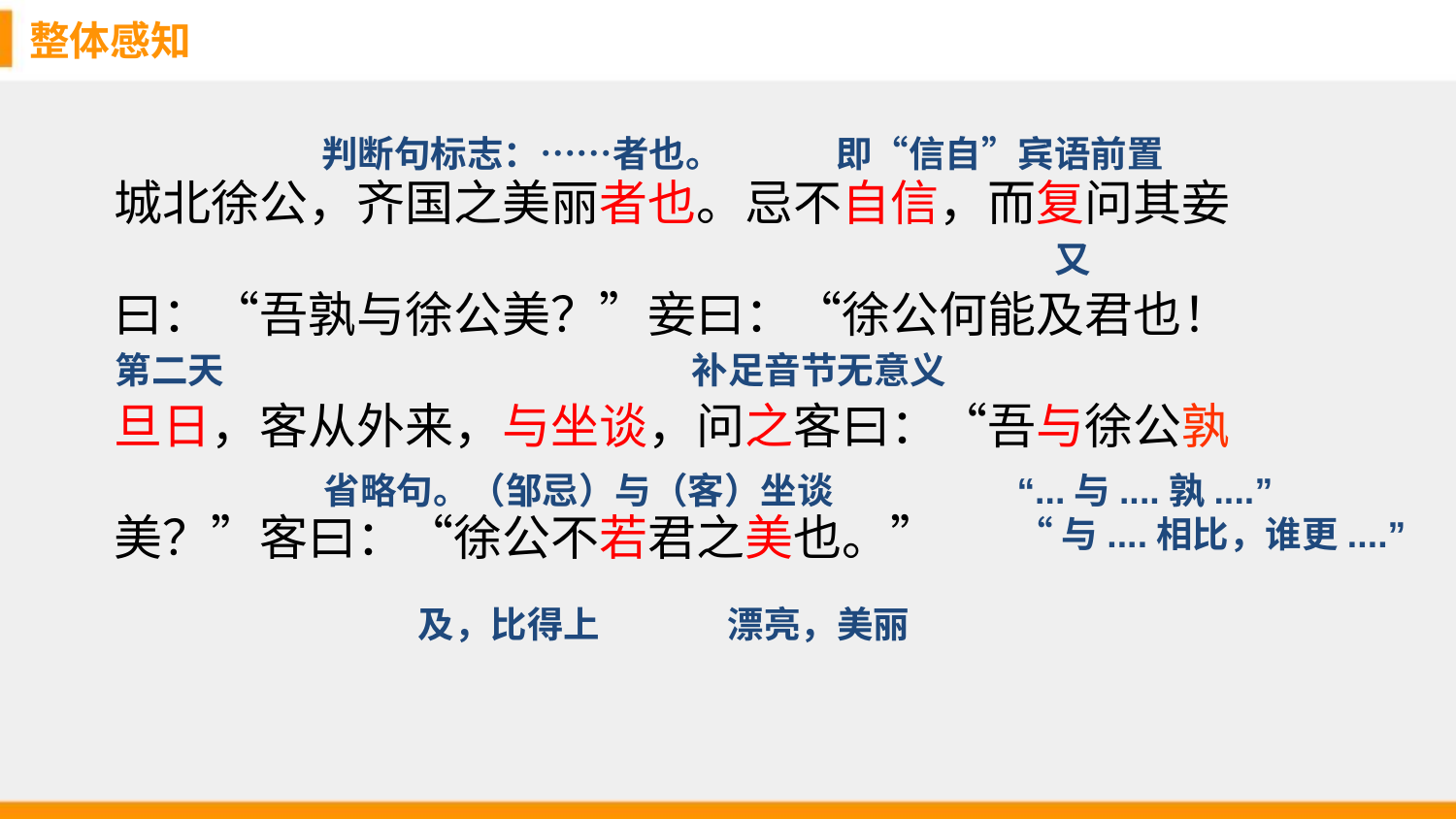

整体感知
即“信自”宾语前置
判断句标志：……者也。

城北徐公，齐国之美丽者也。忌不自信，而复问其妾
曰：“吾孰与徐公美？”妾曰：“徐公何能及君也！
旦日，客从外来，与坐谈，问之客曰：“吾与徐公孰
美？”客曰：“徐公不若君之美也。”
又
第二天
补足音节无意义
省略句。（邹忌）与（客）坐谈
“...与....孰....”
“与....相比，谁更....”
及，比得上
漂亮，美丽